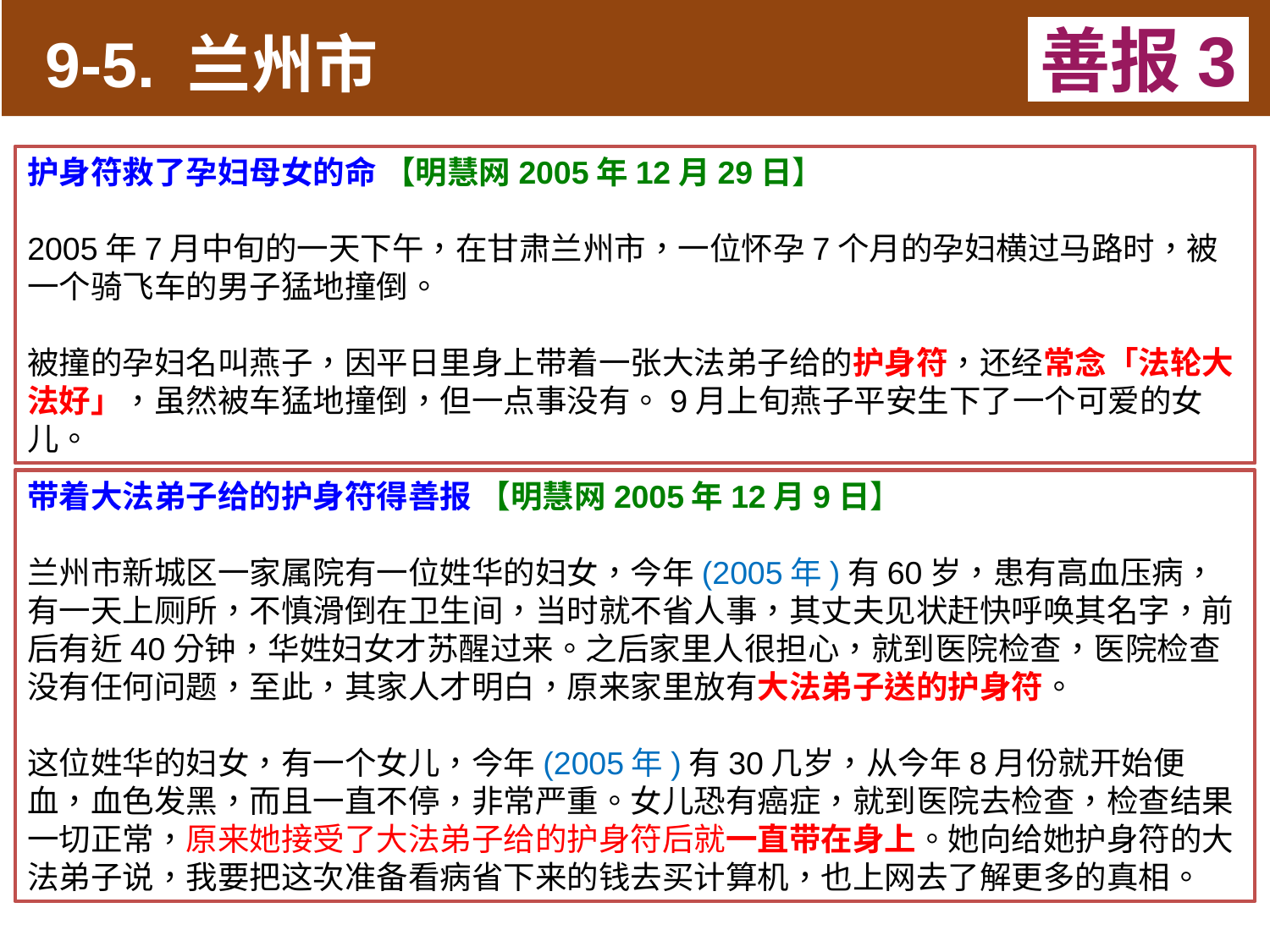

9-5. 兰州市
善报3
11-3. XX市官员恶报实例
护身符救了孕妇母女的命 【明慧网2005年12月29日】

2005年7月中旬的一天下午，在甘肃兰州市，一位怀孕7个月的孕妇横过马路时，被一个骑飞车的男子猛地撞倒。

被撞的孕妇名叫燕子，因平日里身上带着一张大法弟子给的护身符，还经常念「法轮大法好」，虽然被车猛地撞倒，但一点事没有。9月上旬燕子平安生下了一个可爱的女儿。
带着大法弟子给的护身符得善报 【明慧网2005年12月9日】

兰州市新城区一家属院有一位姓华的妇女，今年(2005年)有60岁，患有高血压病，有一天上厕所，不慎滑倒在卫生间，当时就不省人事，其丈夫见状赶快呼唤其名字，前后有近40分钟，华姓妇女才苏醒过来。之后家里人很担心，就到医院检查，医院检查没有任何问题，至此，其家人才明白，原来家里放有大法弟子送的护身符。

这位姓华的妇女，有一个女儿，今年(2005年)有30几岁，从今年8月份就开始便血，血色发黑，而且一直不停，非常严重。女儿恐有癌症，就到医院去检查，检查结果一切正常，原来她接受了大法弟子给的护身符后就一直带在身上。她向给她护身符的大法弟子说，我要把这次准备看病省下来的钱去买计算机，也上网去了解更多的真相。